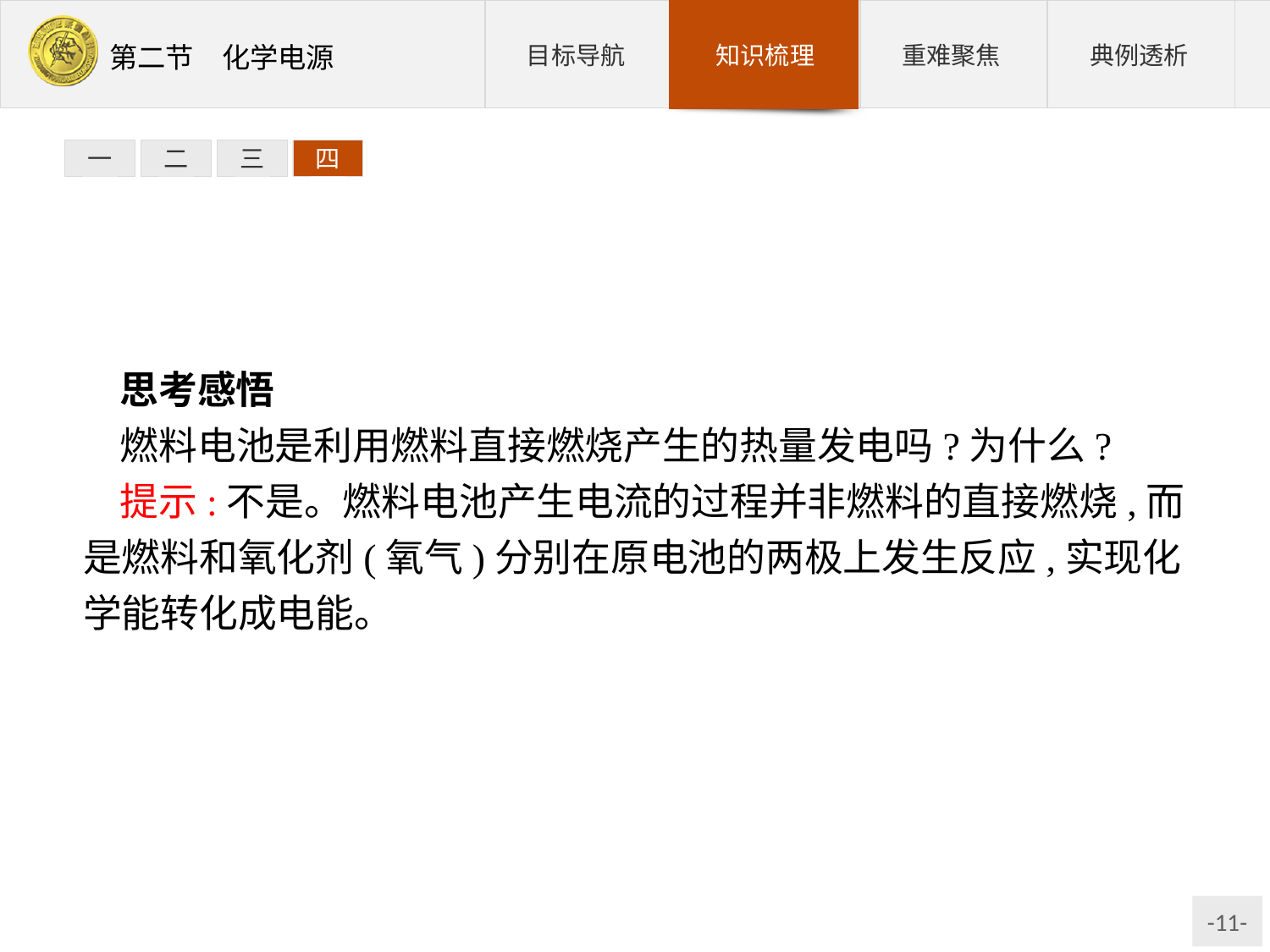

三
四
一
二
思考感悟
燃料电池是利用燃料直接燃烧产生的热量发电吗?为什么?
提示:不是。燃料电池产生电流的过程并非燃料的直接燃烧,而是燃料和氧化剂(氧气)分别在原电池的两极上发生反应,实现化学能转化成电能。